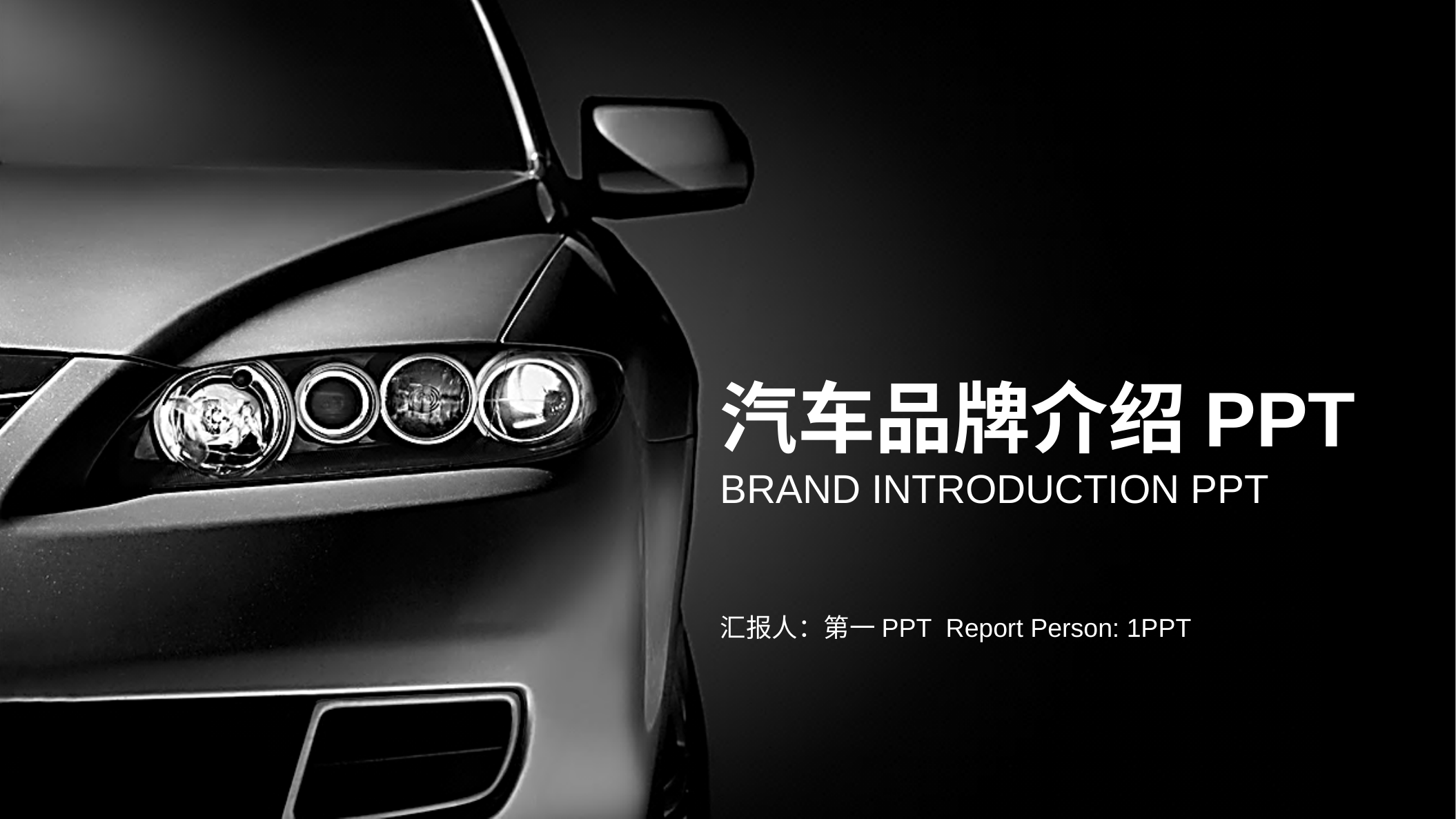

汽车品牌介绍PPT
BRAND INTRODUCTION PPT
汇报人：第一PPT  Report Person: 1PPT